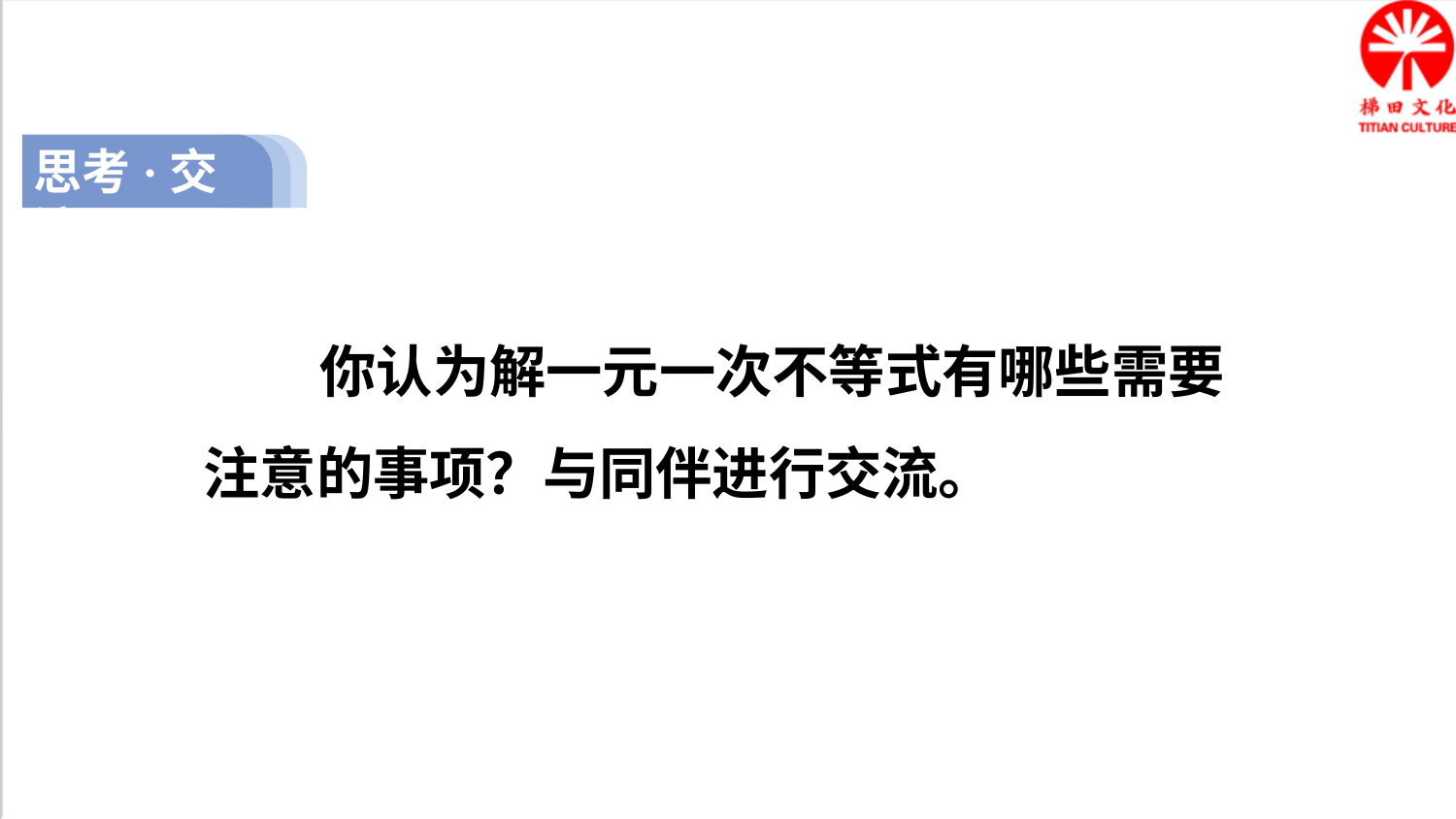

思考·交流

        你认为解一元一次不等式有哪些需要注意的事项？与同伴进行交流。